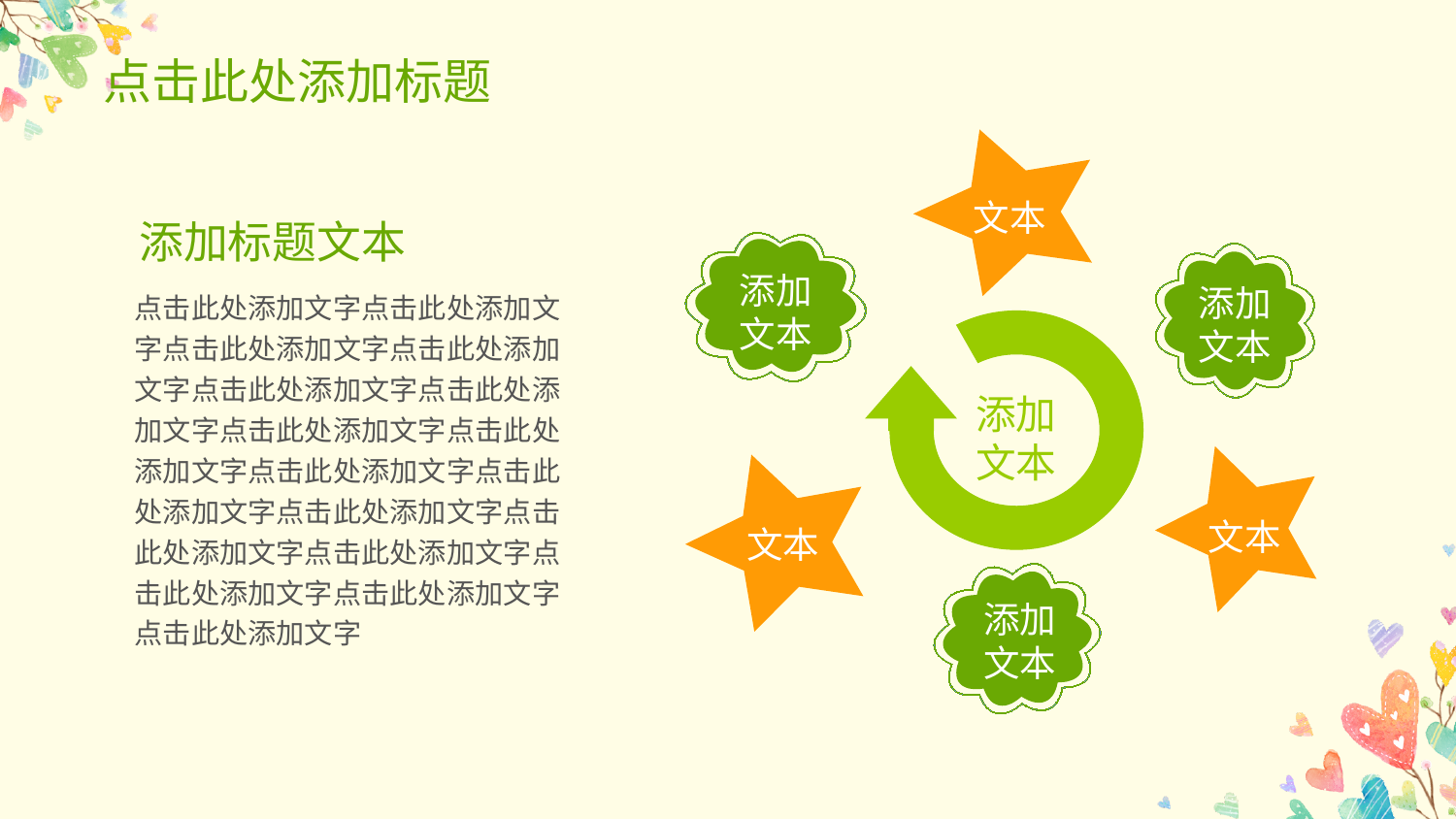

点击此处添加标题

文本
添加标题文本

添加
文本

添加
文本
点击此处添加文字点击此处添加文字点击此处添加文字点击此处添加文字点击此处添加文字点击此处添加文字点击此处添加文字点击此处添加文字点击此处添加文字点击此处添加文字点击此处添加文字点击此处添加文字点击此处添加文字点击此处添加文字点击此处添加文字点击此处添加文字

添加
文本

文本

文本

添加
文本